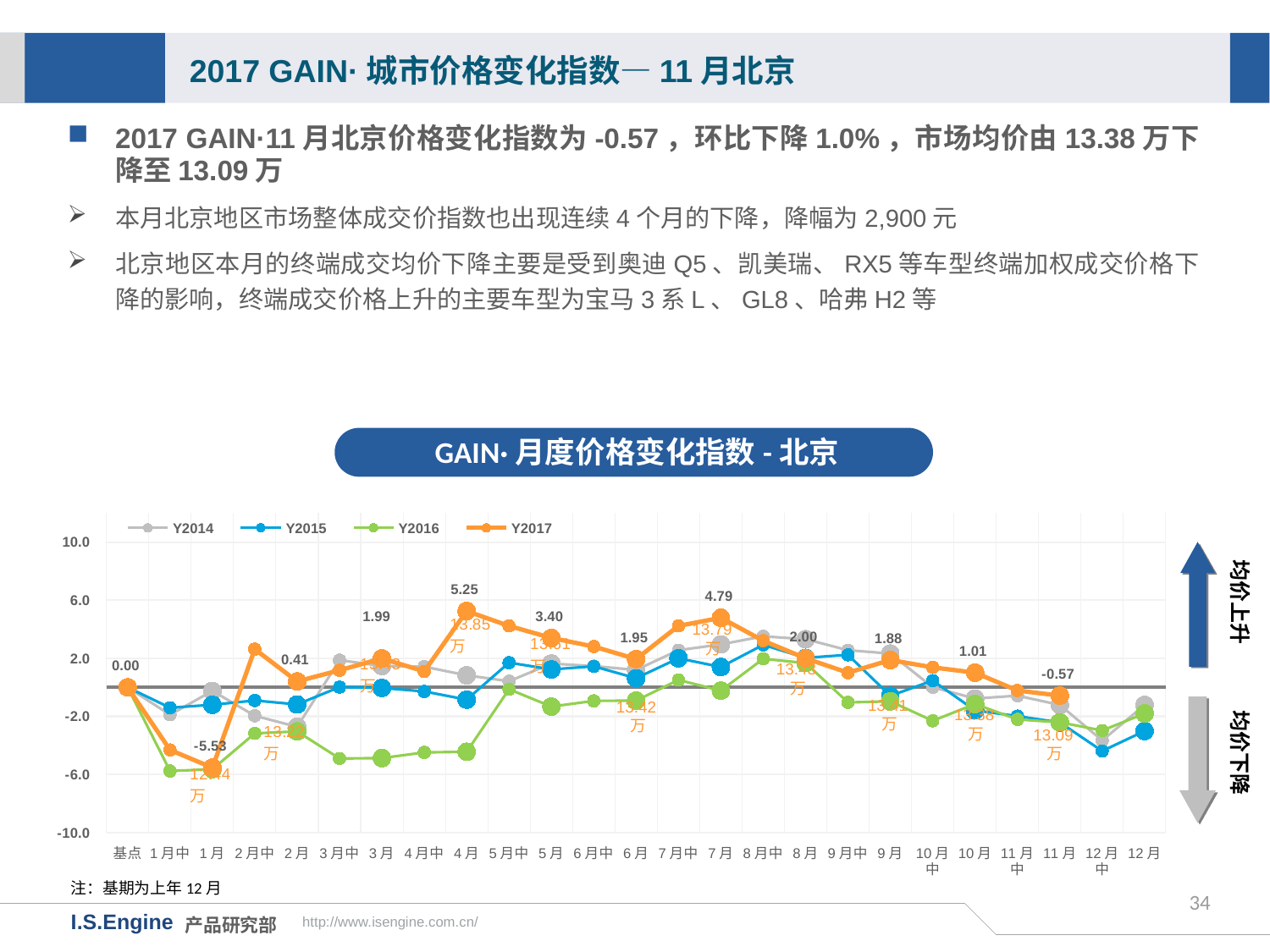

2017 GAIN·城市价格变化指数—11月北京
2017 GAIN·11月北京价格变化指数为-0.57，环比下降1.0%，市场均价由13.38万下降至13.09万
本月北京地区市场整体成交价指数也出现连续4个月的下降，降幅为2,900元
北京地区本月的终端成交均价下降主要是受到奥迪Q5、凯美瑞、RX5等车型终端加权成交价格下降的影响，终端成交价格上升的主要车型为宝马3系L、GL8、哈弗H2等

GAIN·月度价格变化指数-北京

[unsupported chart]

均价上升

13.79万
13.43万
均价下降
13.41万
13.42万

13.38万
13.09万
注：基期为上年12月
34